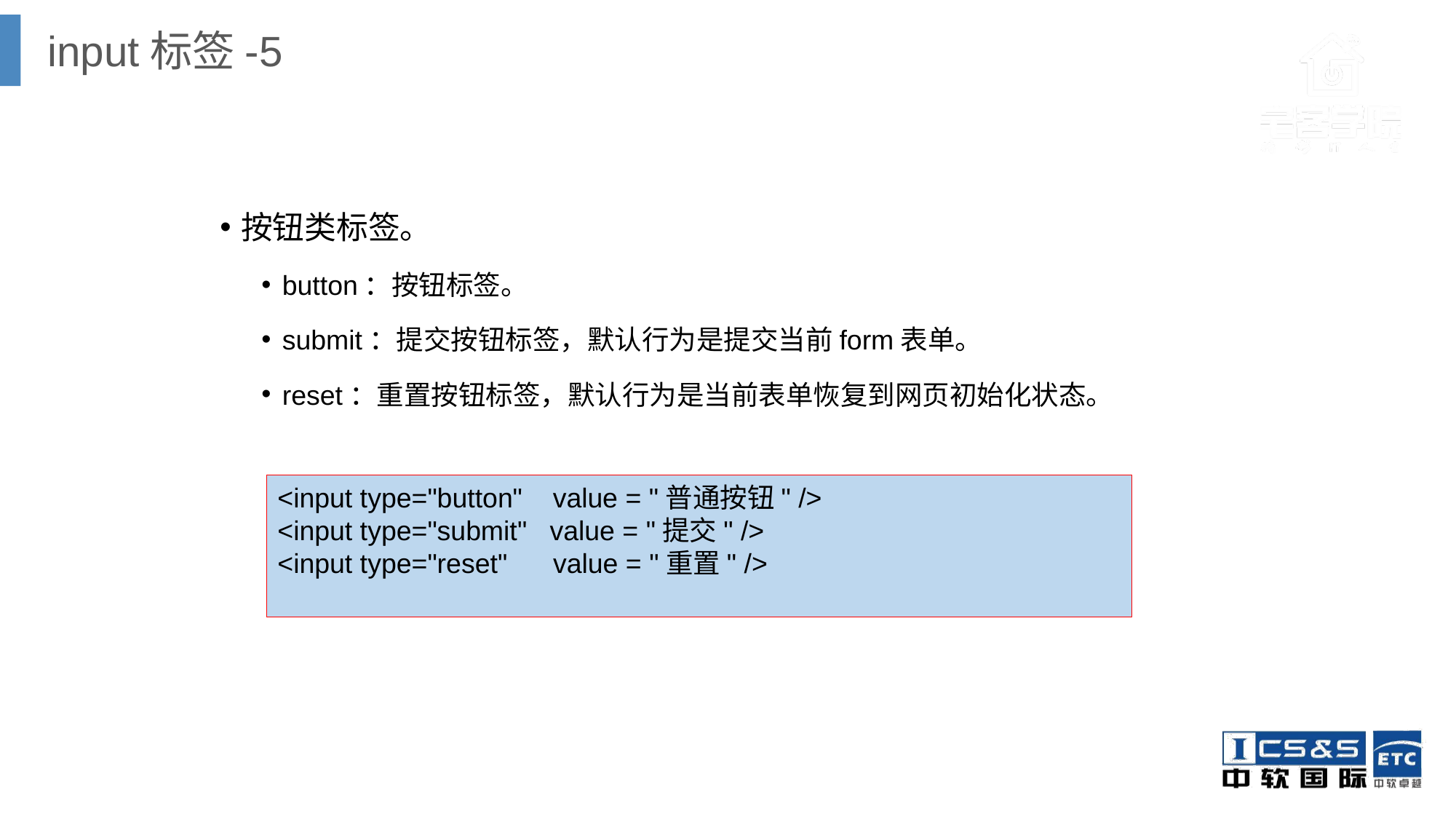

input标签-5
按钮类标签。
button：按钮标签。
submit：提交按钮标签，默认行为是提交当前form表单。
reset：重置按钮标签，默认行为是当前表单恢复到网页初始化状态。

<input type="button"    value = "普通按钮" />
<input type="submit"   value = "提交" />
<input type="reset"      value = "重置" />